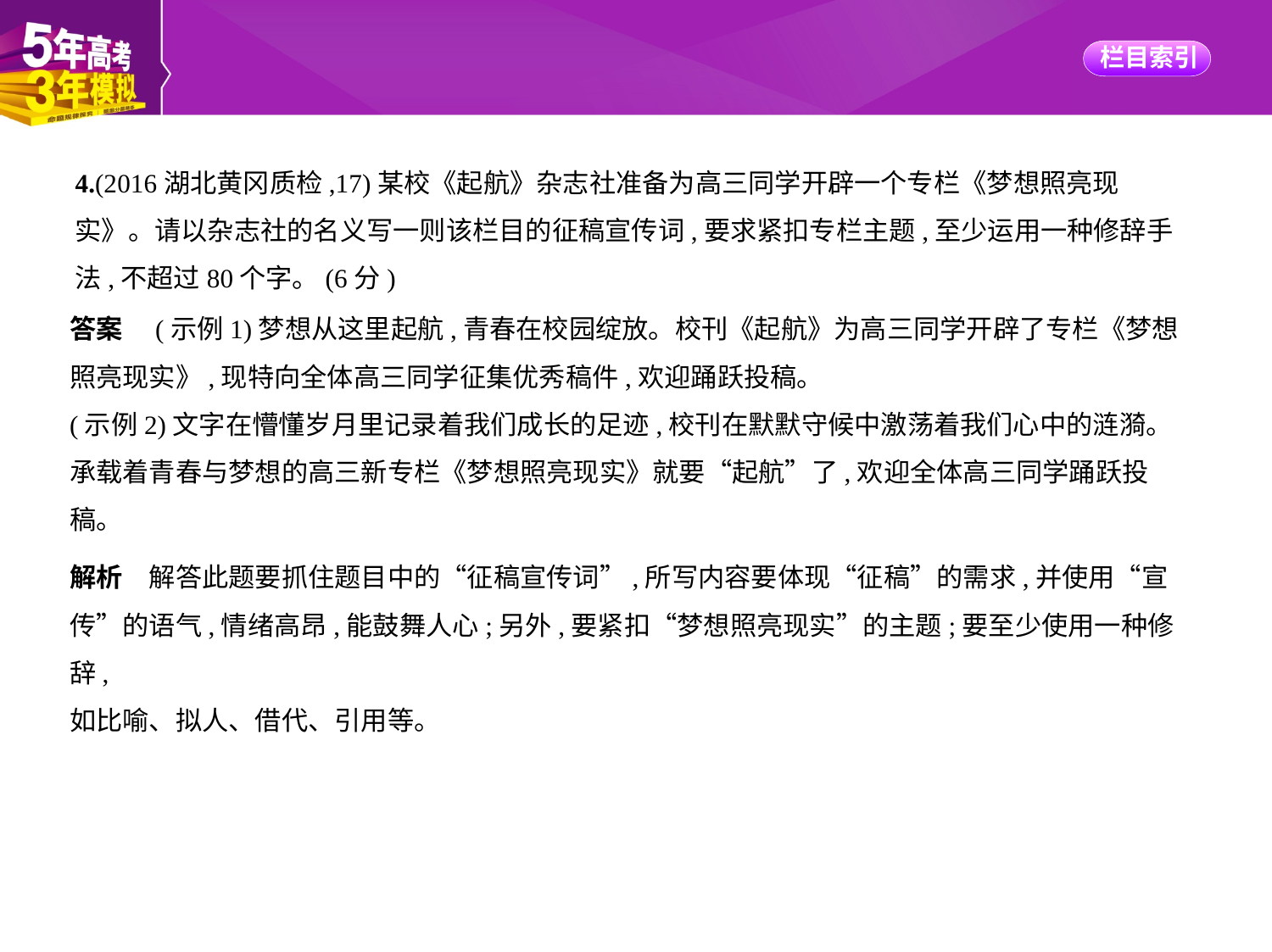

4.(2016湖北黄冈质检,17)某校《起航》杂志社准备为高三同学开辟一个专栏《梦想照亮现
实》。请以杂志社的名义写一则该栏目的征稿宣传词,要求紧扣专栏主题,至少运用一种修辞手
法,不超过80个字。(6分)
答案　(示例1)梦想从这里起航,青春在校园绽放。校刊《起航》为高三同学开辟了专栏《梦想
照亮现实》,现特向全体高三同学征集优秀稿件,欢迎踊跃投稿。
(示例2)文字在懵懂岁月里记录着我们成长的足迹,校刊在默默守候中激荡着我们心中的涟漪。
承载着青春与梦想的高三新专栏《梦想照亮现实》就要“起航”了,欢迎全体高三同学踊跃投
稿。
解析　解答此题要抓住题目中的“征稿宣传词”,所写内容要体现“征稿”的需求,并使用“宣
传”的语气,情绪高昂,能鼓舞人心;另外,要紧扣“梦想照亮现实”的主题;要至少使用一种修辞,
如比喻、拟人、借代、引用等。